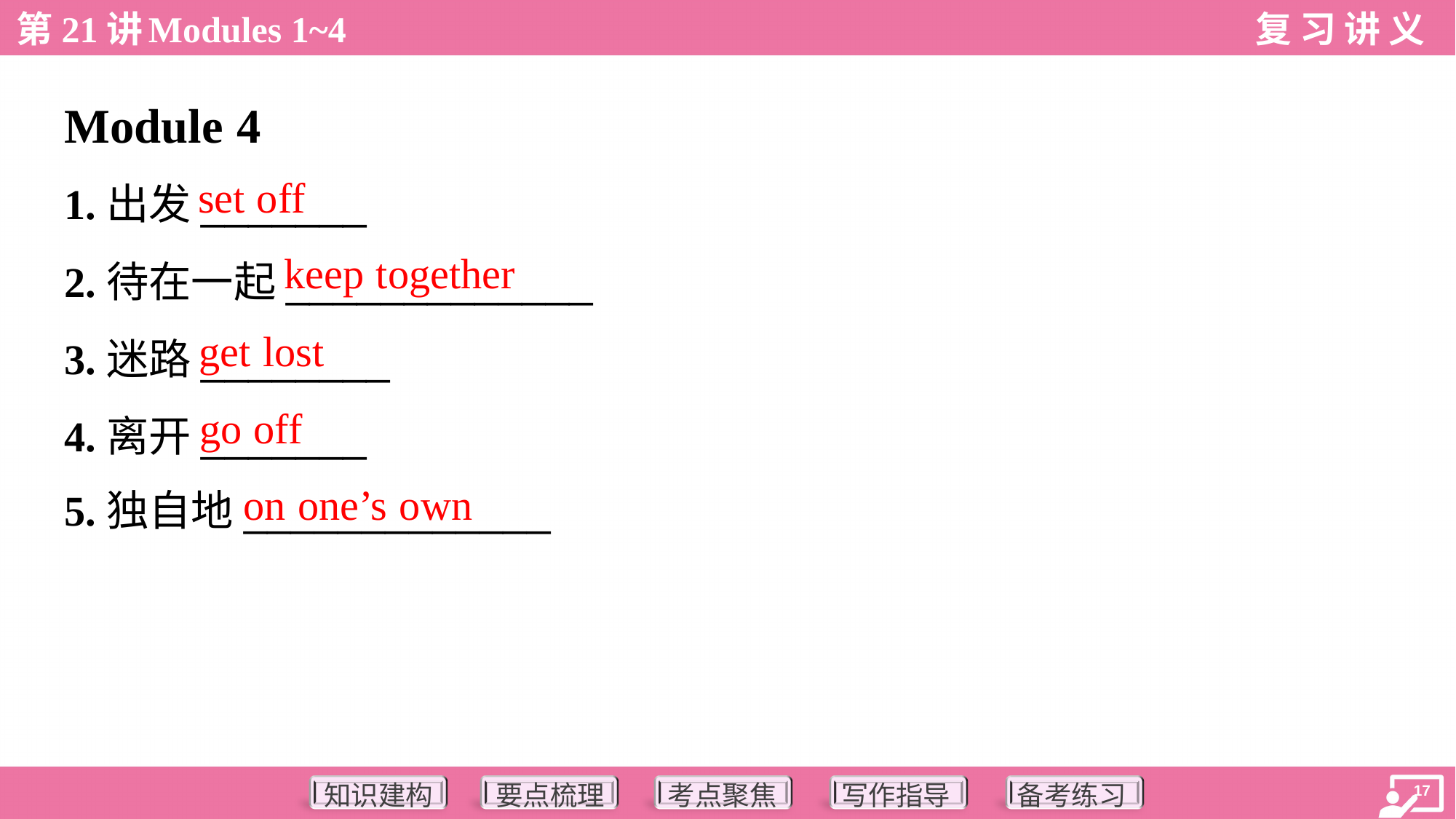

Module 4
set off
1.出发_______
2.待在一起_____________
3.迷路________
4.离开_______
5.独自地_____________
keep together
get lost
go off
on one’s own